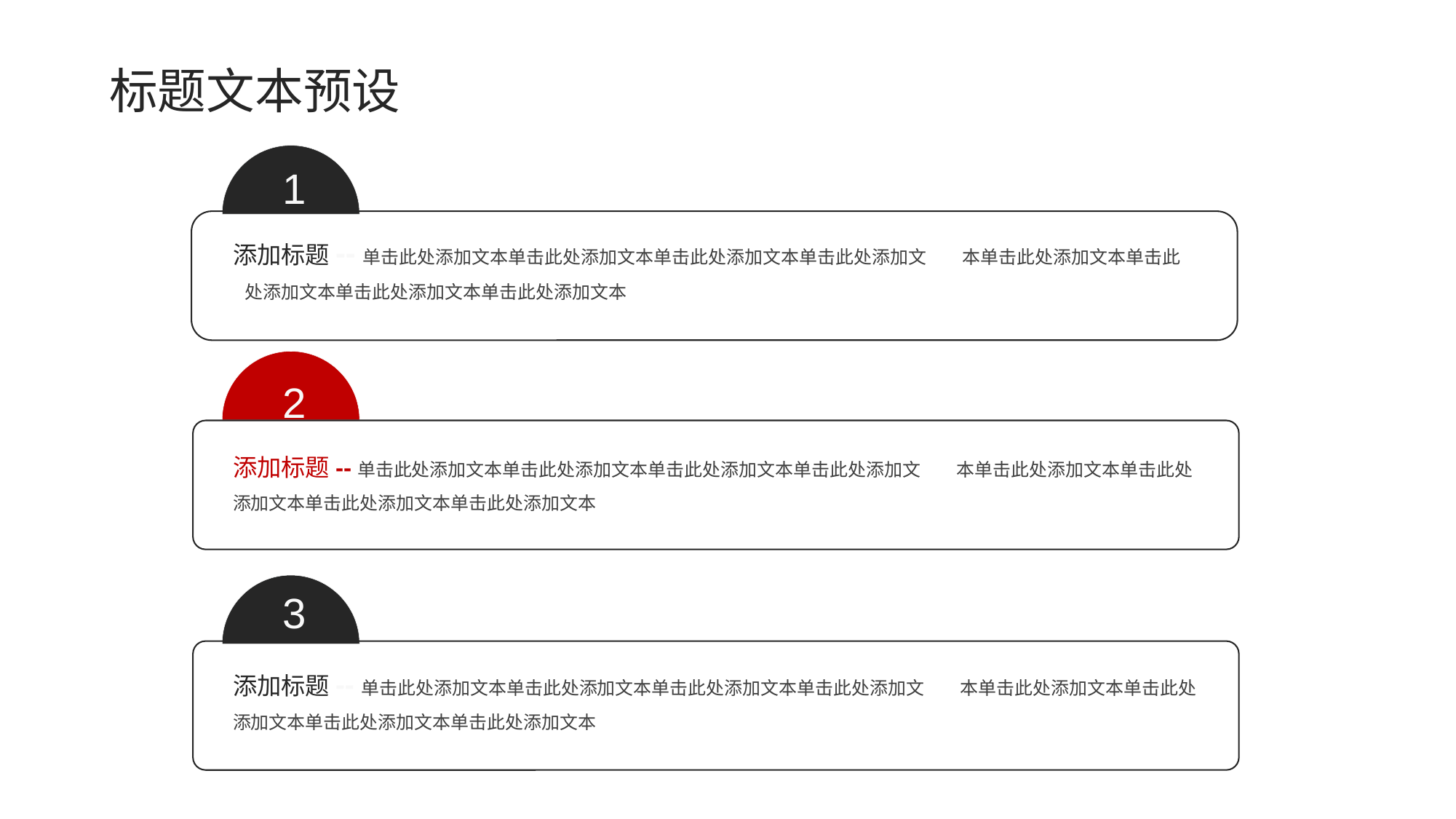

标题文本预设

1
添加标题--单击此处添加文本单击此处添加文本单击此处添加文本单击此处添加文         本单击此处添加文本单击此           处添加文本单击此处添加文本单击此处添加文本

2

添加标题--单击此处添加文本单击此处添加文本单击此处添加文本单击此处添加文         本单击此处添加文本单击此处添加文本单击此处添加文本单击此处添加文本

3

添加标题--单击此处添加文本单击此处添加文本单击此处添加文本单击此处添加文         本单击此处添加文本单击此处添加文本单击此处添加文本单击此处添加文本